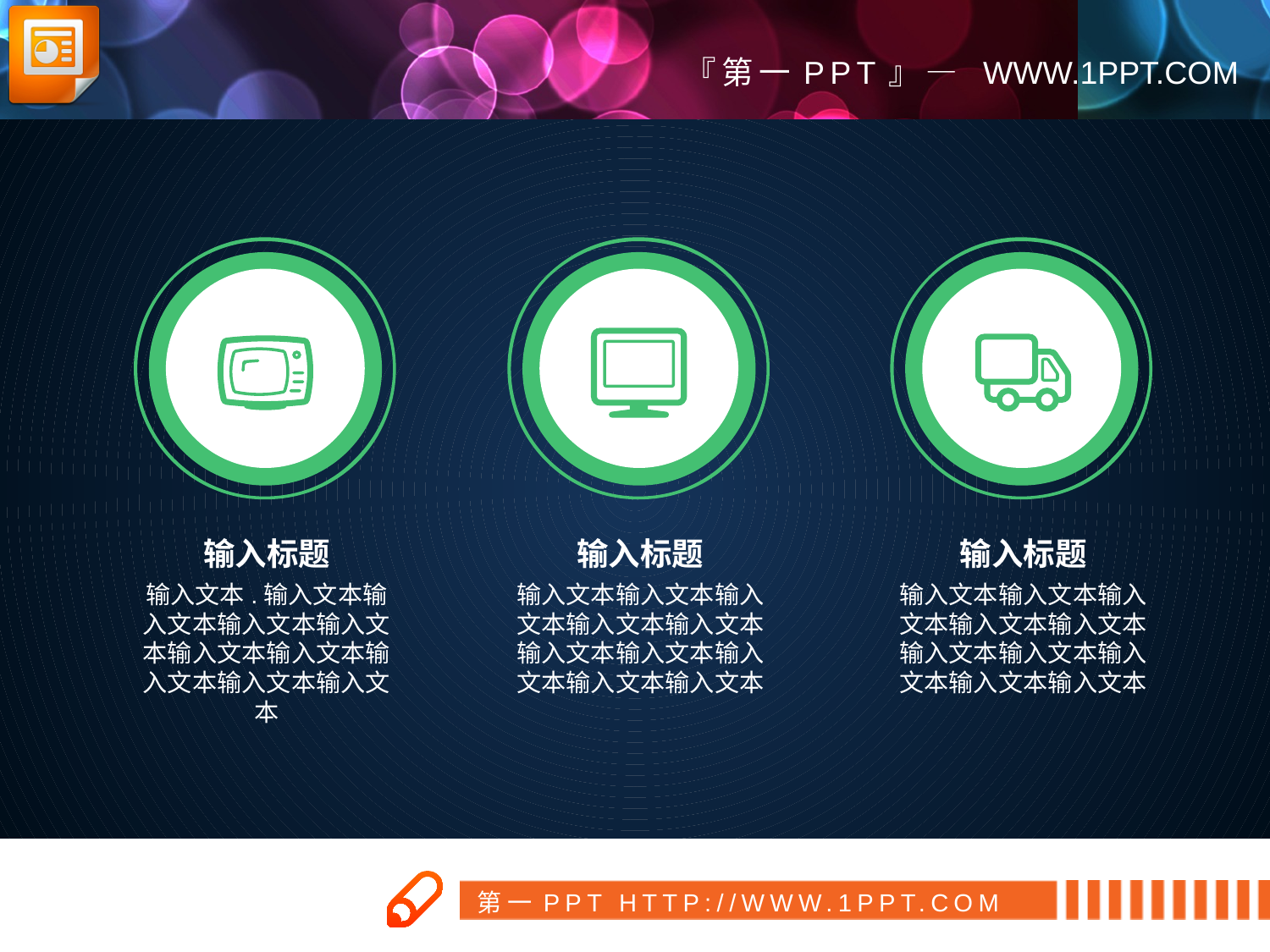

输入标题
输入标题
输入标题
输入文本.输入文本输入文本输入文本输入文本输入文本输入文本输入文本输入文本输入文本
输入文本输入文本输入文本输入文本输入文本输入文本输入文本输入文本输入文本输入文本
输入文本输入文本输入文本输入文本输入文本输入文本输入文本输入文本输入文本输入文本